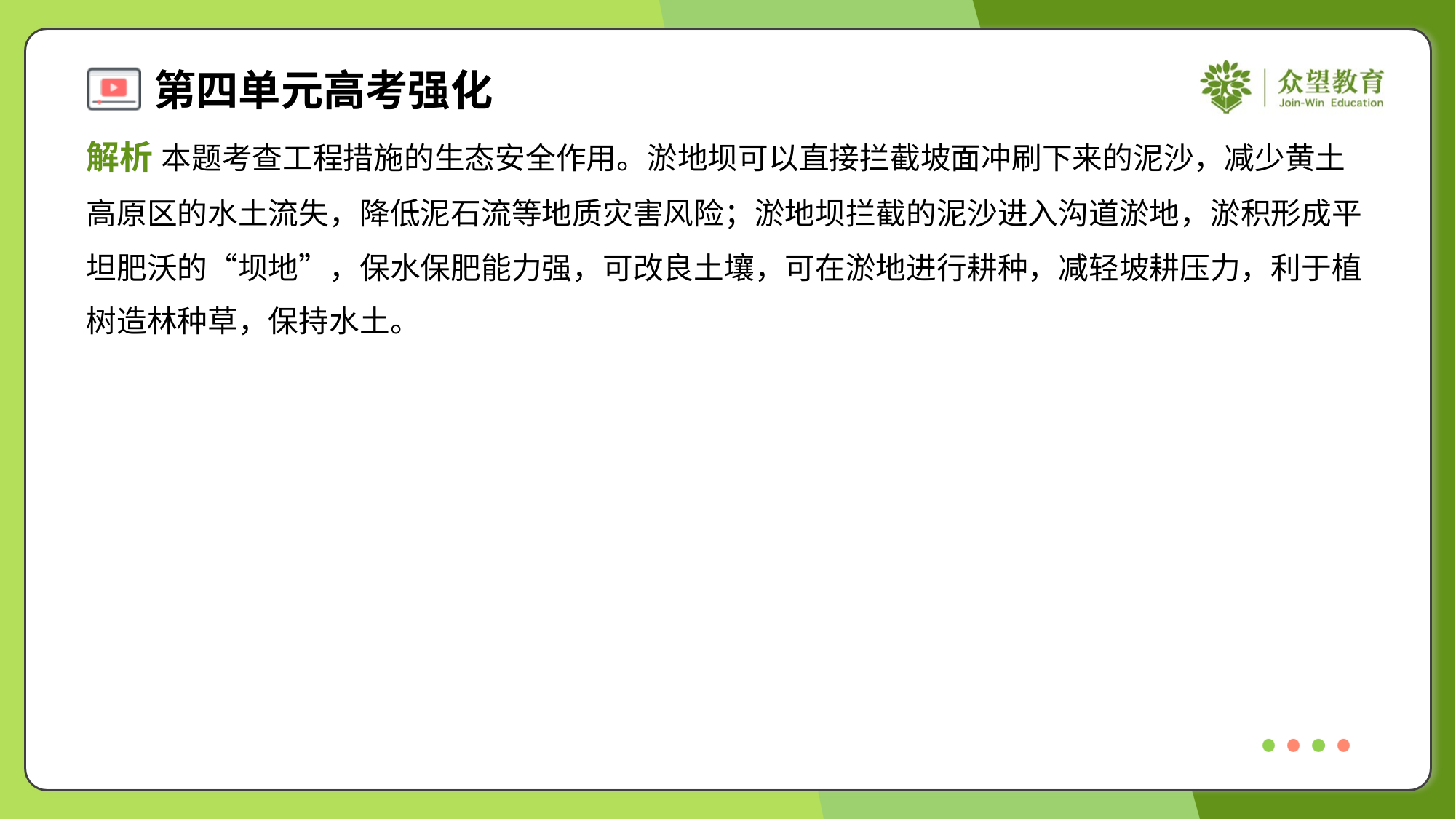

解析 本题考查工程措施的生态安全作用。淤地坝可以直接拦截坡面冲刷下来的泥沙，减少黄土
高原区的水土流失，降低泥石流等地质灾害风险；淤地坝拦截的泥沙进入沟道淤地，淤积形成平
坦肥沃的“坝地”，保水保肥能力强，可改良土壤，可在淤地进行耕种，减轻坡耕压力，利于植
树造林种草，保持水土。